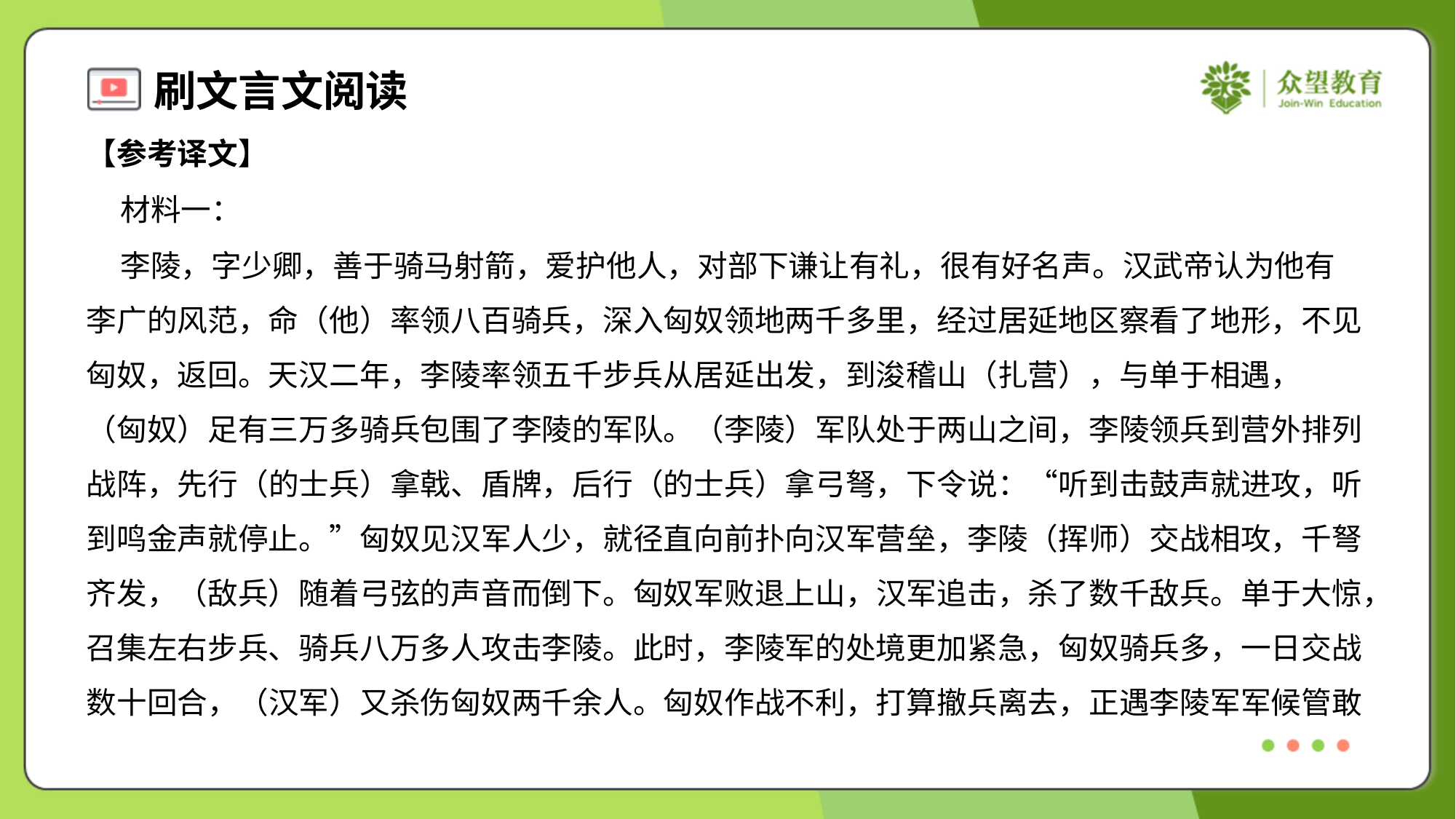

【参考译文】
    材料一：
    李陵，字少卿，善于骑马射箭，爱护他人，对部下谦让有礼，很有好名声。汉武帝认为他有
李广的风范，命（他）率领八百骑兵，深入匈奴领地两千多里，经过居延地区察看了地形，不见
匈奴，返回。天汉二年，李陵率领五千步兵从居延出发，到浚稽山（扎营），与单于相遇，
（匈奴）足有三万多骑兵包围了李陵的军队。（李陵）军队处于两山之间，李陵领兵到营外排列
战阵，先行（的士兵）拿戟、盾牌，后行（的士兵）拿弓弩，下令说：“听到击鼓声就进攻，听
到鸣金声就停止。”匈奴见汉军人少，就径直向前扑向汉军营垒，李陵（挥师）交战相攻，千弩
齐发，（敌兵）随着弓弦的声音而倒下。匈奴军败退上山，汉军追击，杀了数千敌兵。单于大惊，
召集左右步兵、骑兵八万多人攻击李陵。此时，李陵军的处境更加紧急，匈奴骑兵多，一日交战
数十回合，（汉军）又杀伤匈奴两千余人。匈奴作战不利，打算撤兵离去，正遇李陵军军候管敢